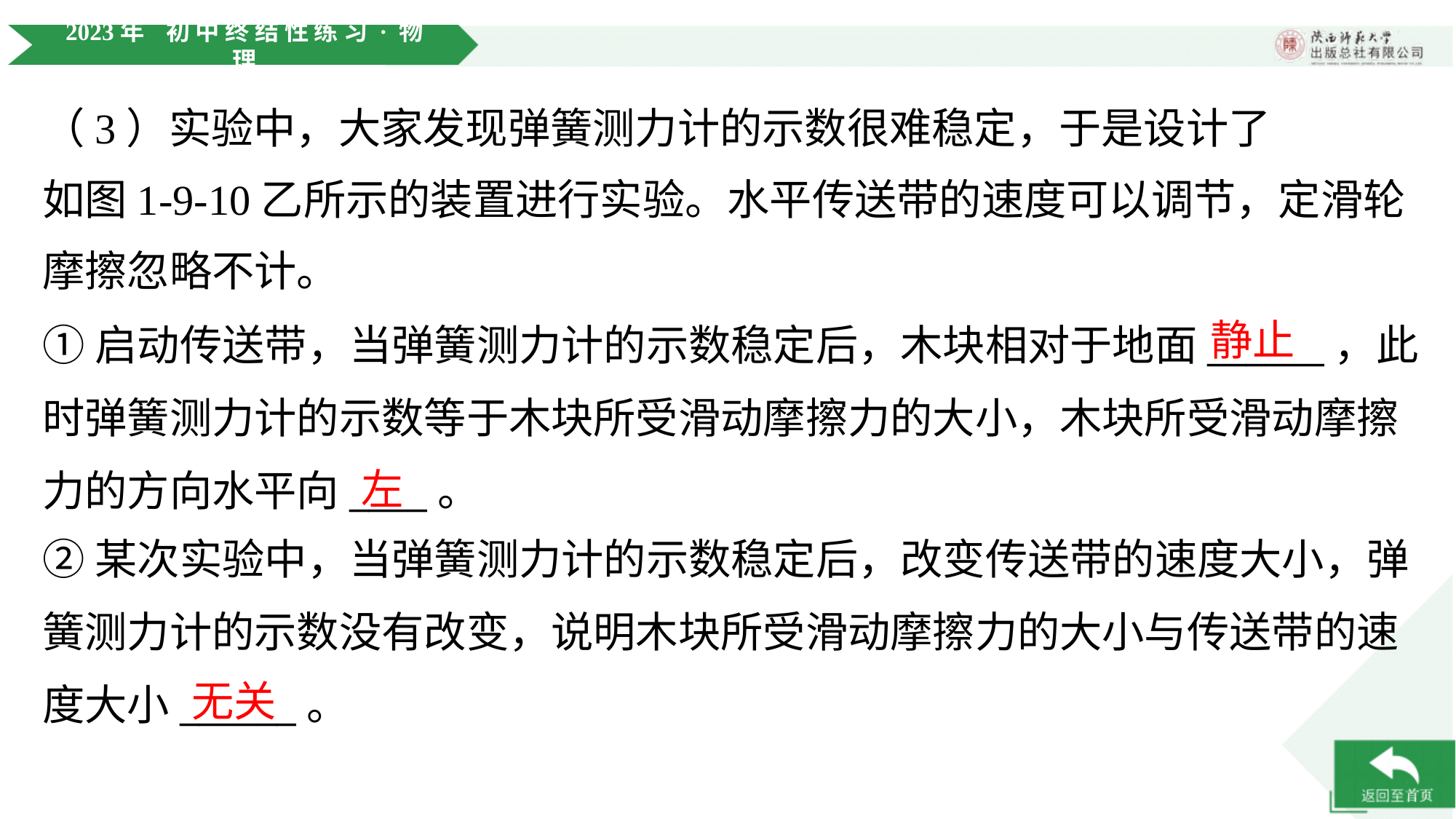

（3）实验中，大家发现弹簧测力计的示数很难稳定，于是设计了
如图1-9-10乙所示的装置进行实验。水平传送带的速度可以调节，定滑轮摩擦忽略不计。
静止
①启动传送带，当弹簧测力计的示数稳定后，木块相对于地面______，此
时弹簧测力计的示数等于木块所受滑动摩擦力的大小，木块所受滑动摩擦
力的方向水平向____。
左
②某次实验中，当弹簧测力计的示数稳定后，改变传送带的速度大小，弹
簧测力计的示数没有改变，说明木块所受滑动摩擦力的大小与传送带的速
度大小______。
无关